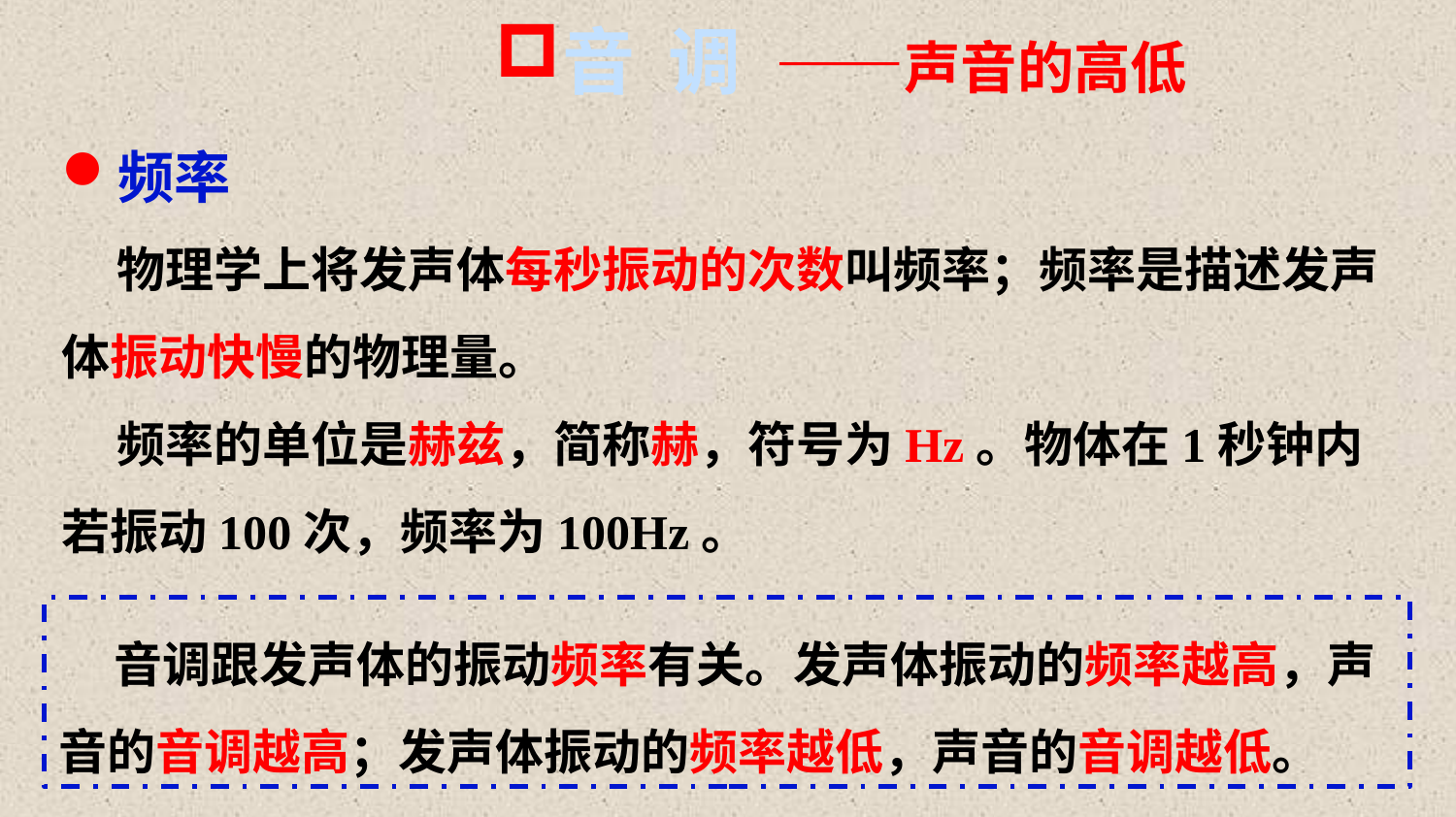

音  调  ——声音的高低
频率
    物理学上将发声体每秒振动的次数叫频率；频率是描述发声体振动快慢的物理量。
    频率的单位是赫兹，简称赫，符号为Hz。物体在1秒钟内若振动100次，频率为100Hz。
    音调跟发声体的振动频率有关。发声体振动的频率越高，声音的音调越高；发声体振动的频率越低，声音的音调越低。